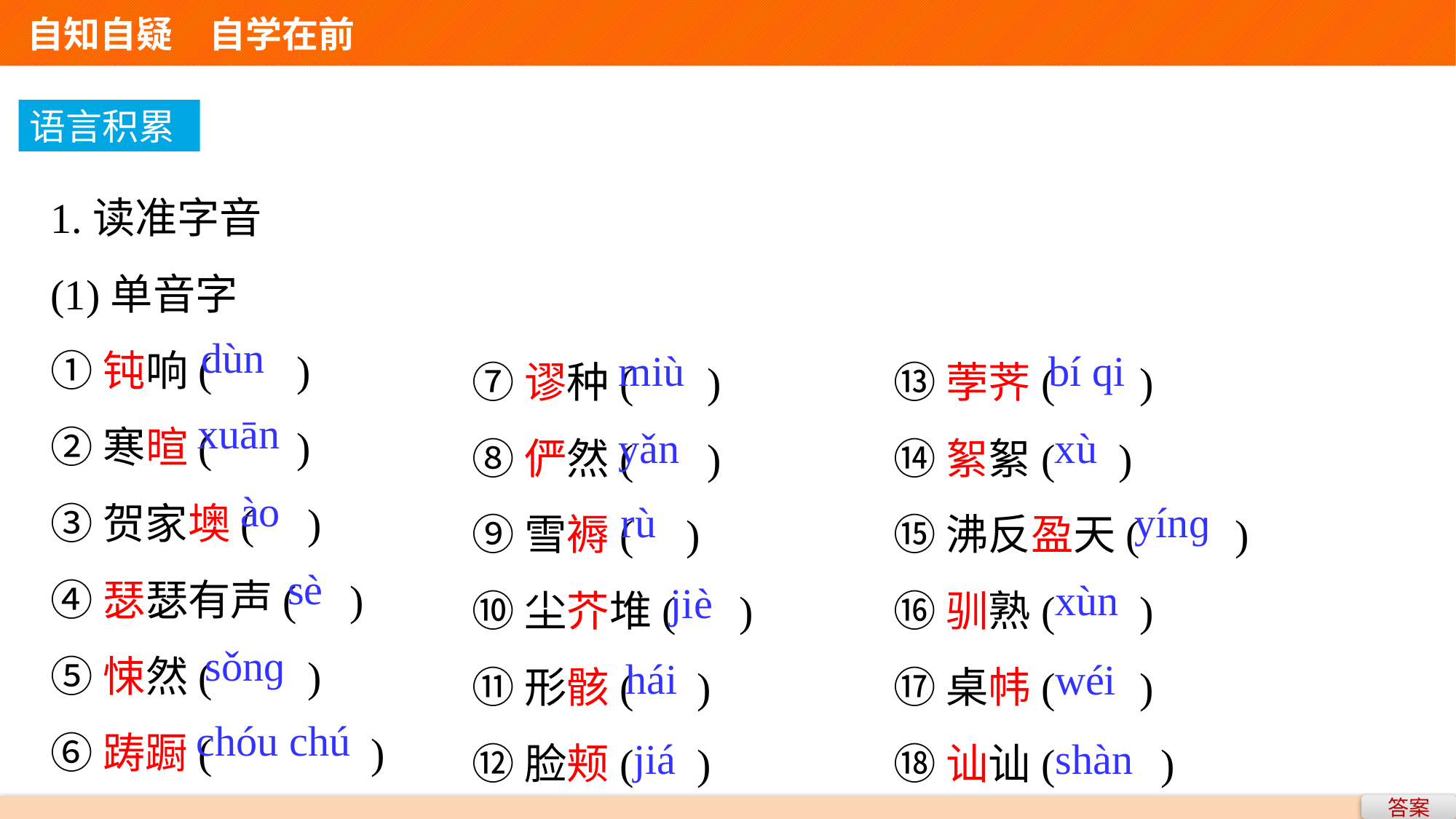

自知自疑　自学在前
语言积累
1.读准字音
(1)单音字
①钝响(        )
②寒暄(        )
③贺家墺(     )
④瑟瑟有声(     )
⑤悚然(         )
⑥踌蹰(               )
⑦谬种(       )
⑧俨然(       )
⑨雪褥(     )
⑩尘芥堆(      )
⑪形骸(      )
⑫脸颊(      )
⑬荸荠(        )
⑭絮絮(      )
⑮沸反盈天(         )
⑯驯熟(        )
⑰桌帏(        )
⑱讪讪(          )
dùn
miù
bí qi
xuān
xù
yǎn
ào
rù
yínɡ
sè
xùn
jiè
sǒnɡ
hái
wéi
chóu chú
jiá
shàn
答案